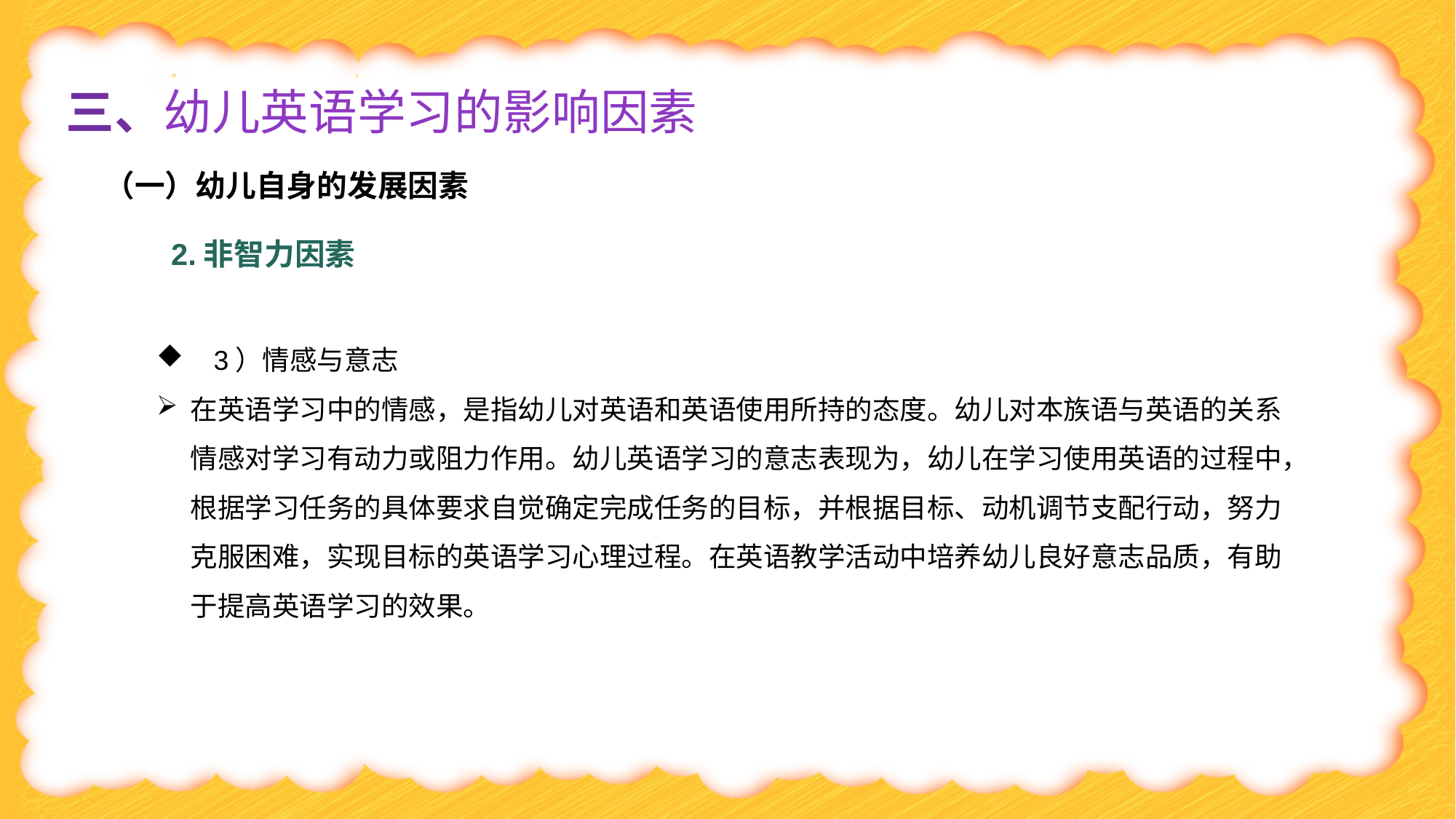

三、幼儿英语学习的影响因素
（一）幼儿自身的发展因素
2.非智力因素
   3）情感与意志
在英语学习中的情感，是指幼儿对英语和英语使用所持的态度。幼儿对本族语与英语的关系情感对学习有动力或阻力作用。幼儿英语学习的意志表现为，幼儿在学习使用英语的过程中，根据学习任务的具体要求自觉确定完成任务的目标，并根据目标、动机调节支配行动，努力克服困难，实现目标的英语学习心理过程。在英语教学活动中培养幼儿良好意志品质，有助于提高英语学习的效果。